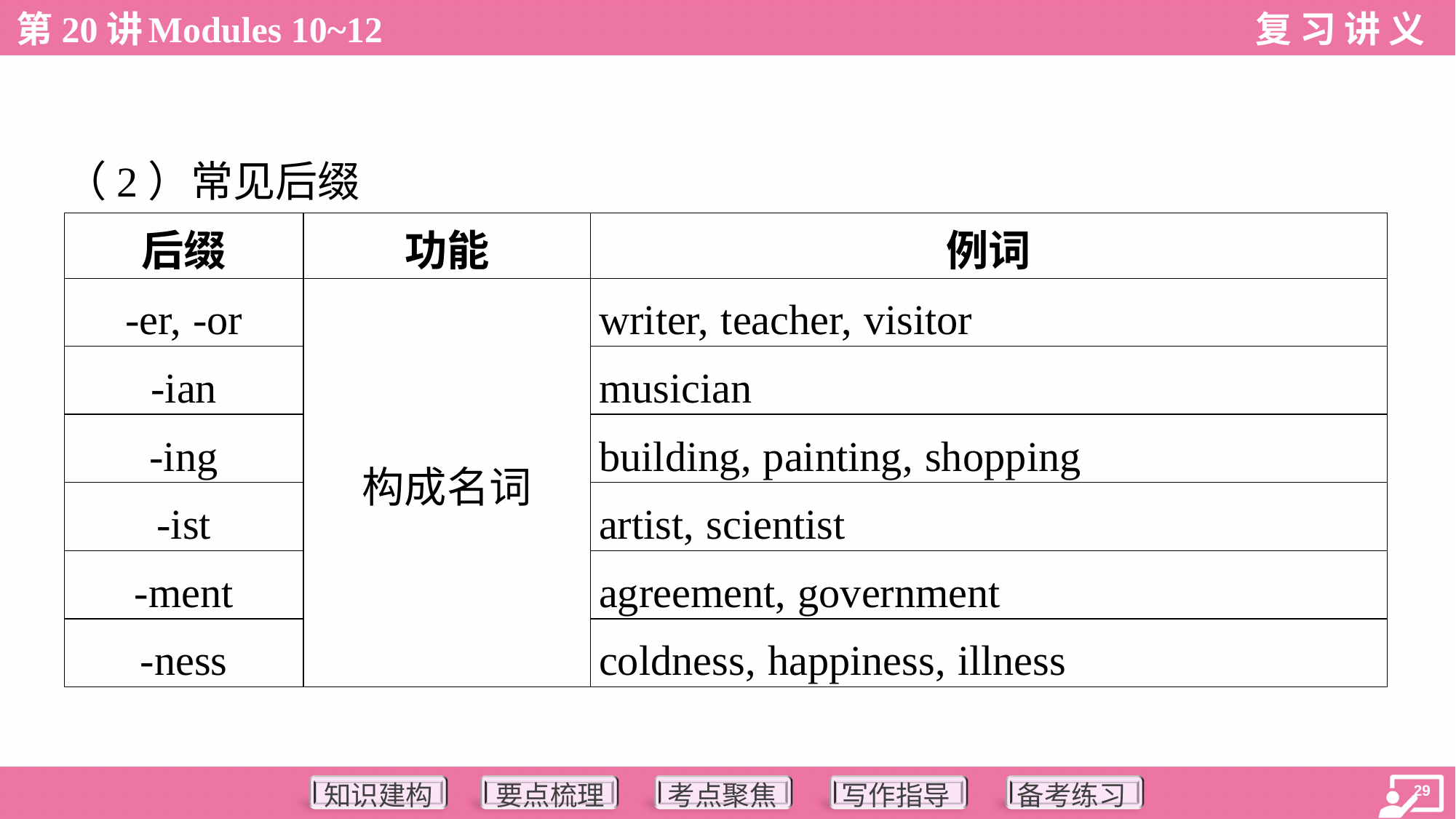

（2）常见后缀
| 后缀 | 功能 | 例词 |
| --- | --- | --- |
| -er, -or | 构成名词 | writer, teacher, visitor |
| -ian |  | musician |
| -ing |  | building, painting, shopping |
| -ist |  | artist, scientist |
| -ment |  | agreement, government |
| -ness |  | coldness, happiness, illness |